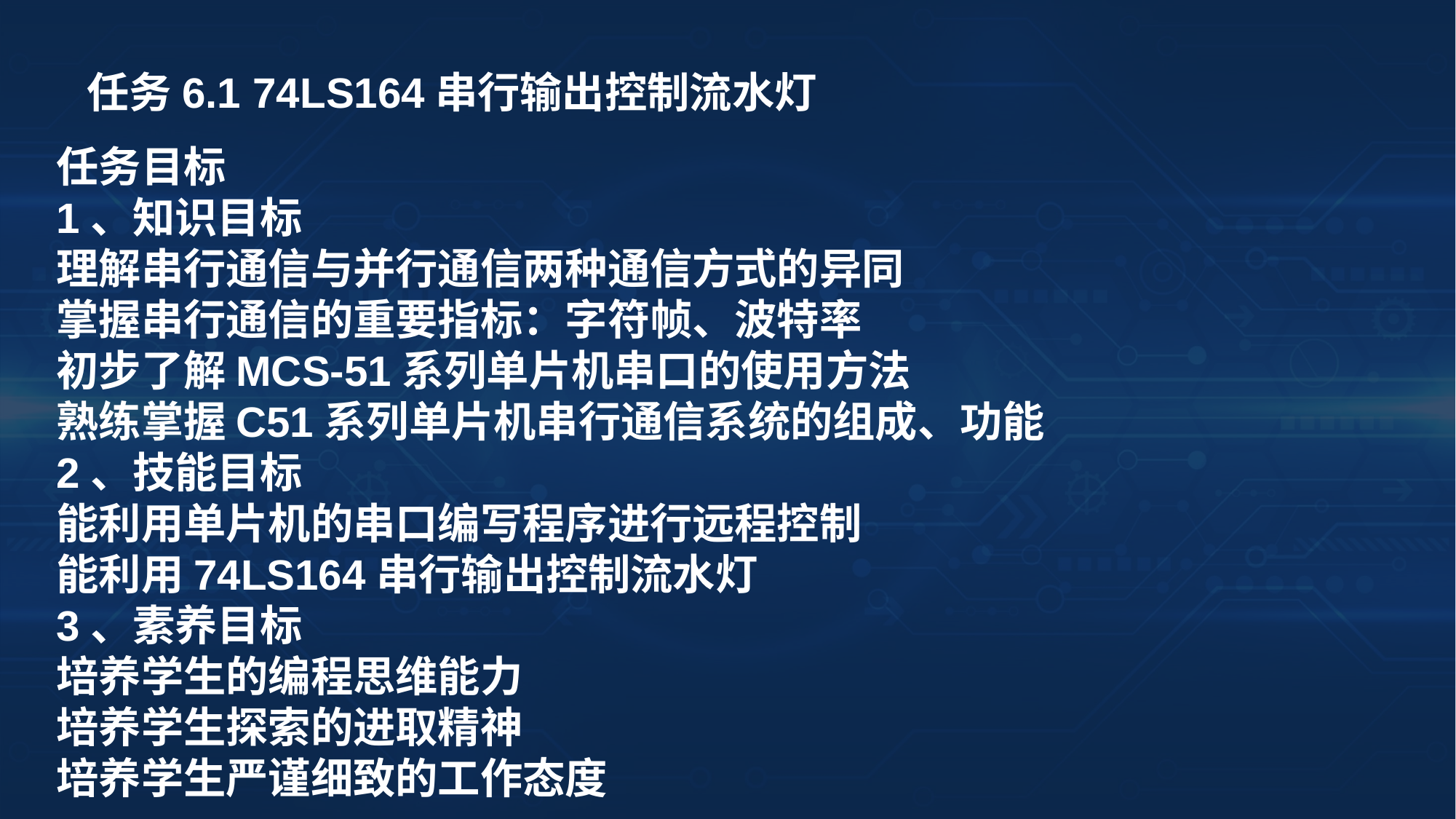

任务6.1 74LS164串行输出控制流水灯
任务目标
1、知识目标
理解串行通信与并行通信两种通信方式的异同
掌握串行通信的重要指标：字符帧、波特率
初步了解MCS-51系列单片机串口的使用方法
熟练掌握C51系列单片机串行通信系统的组成、功能
2、技能目标
能利用单片机的串口编写程序进行远程控制
能利用74LS164串行输出控制流水灯
3、素养目标
培养学生的编程思维能力
培养学生探索的进取精神
培养学生严谨细致的工作态度